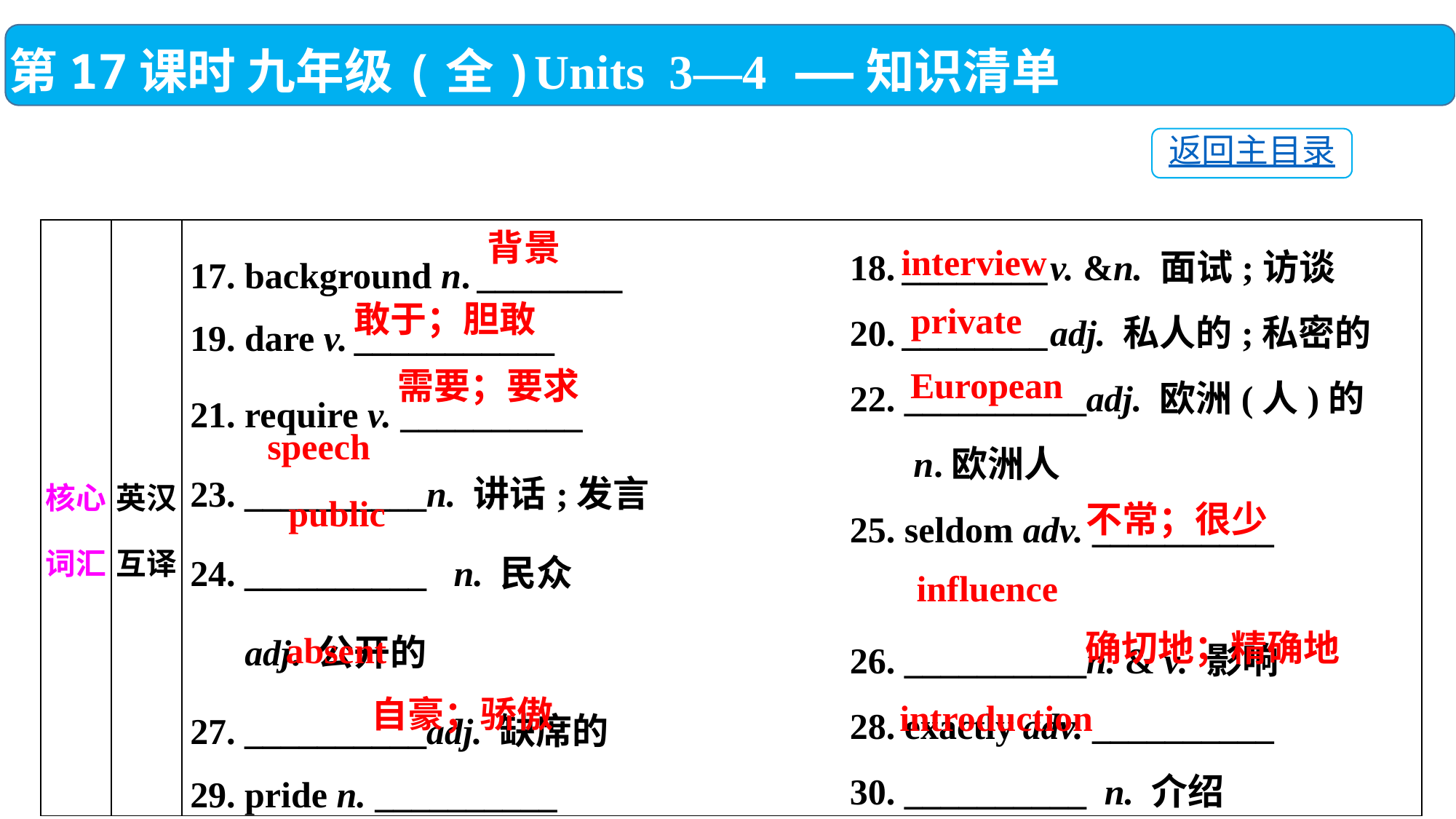

第17课时 九年级(全)Units  3—4 ——知识清单
返回主目录
18. ________v. &n. 面试;访谈
20. ________adj. 私人的;私密的
22. __________adj. 欧洲(人)的
       n.欧洲人
25. seldom adv. __________
26. __________n. & v. 影响
28. exactly adv. __________
__________  n. 介绍
背景
| 核心词汇 | 英汉互译 | 17. background n. \_\_\_\_\_\_\_\_　　  19. dare v. \_\_\_\_\_\_\_\_\_\_\_ 21. require v. \_\_\_\_\_\_\_\_\_\_　　　 23. \_\_\_\_\_\_\_\_\_\_n. 讲话;发言 24. \_\_\_\_\_\_\_\_\_\_ n. 民众 adj. 公开的 27. \_\_\_\_\_\_\_\_\_\_adj. 缺席的 29. pride n. \_\_\_\_\_\_\_\_\_\_ |
| --- | --- | --- |
interview
敢于；胆敢
private
European
需要；要求
speech
public
不常；很少
influence
确切地；精确地
absent
自豪；骄傲
introduction